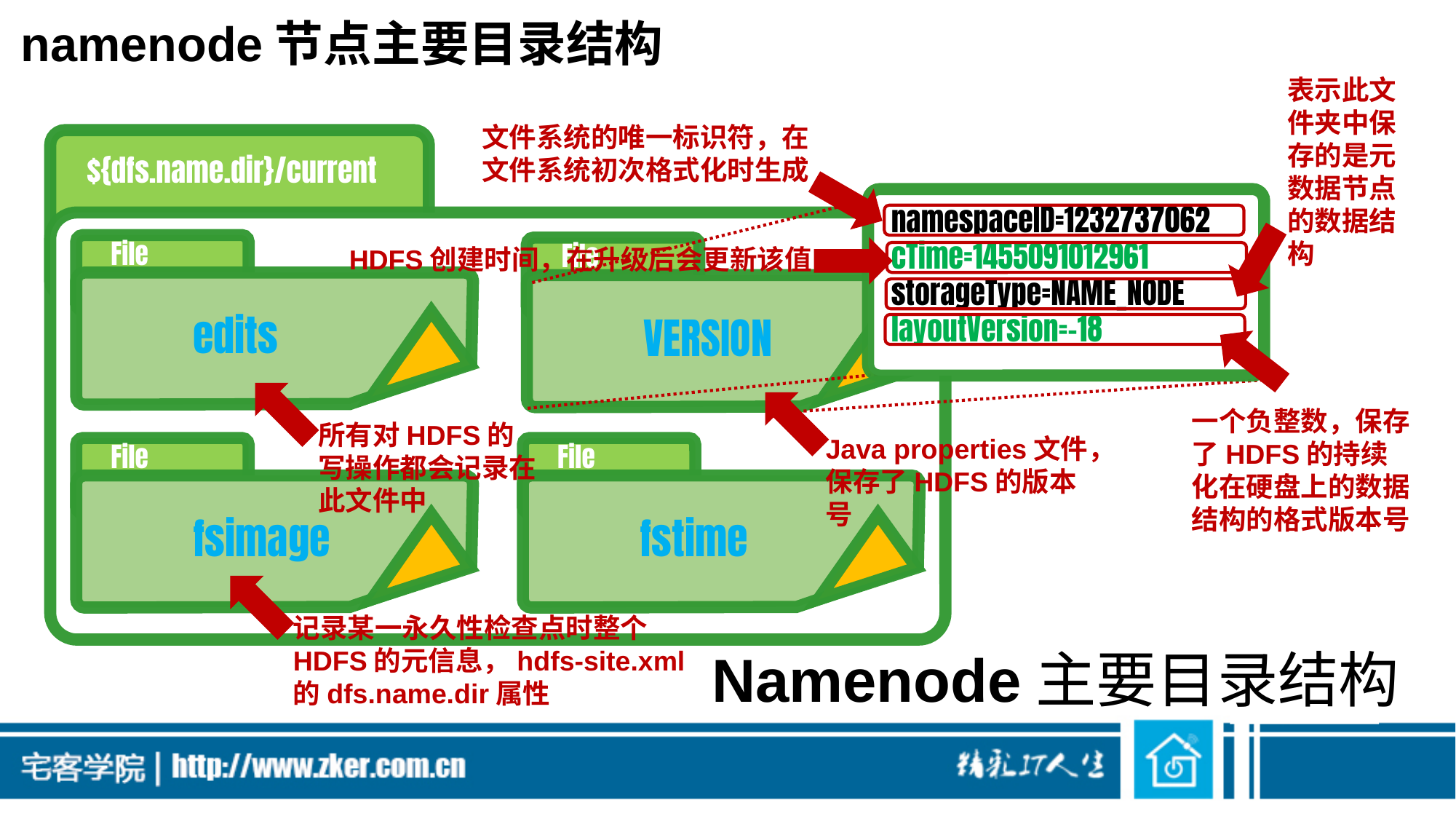

# namenode节点主要目录结构
表示此文件夹中保存的是元数据节点的数据结构
文件系统的唯一标识符，在文件系统初次格式化时生成

${dfs.name.dir}/current

namespaceID=1232737062
cTime=1455091012961
storageType=NAME_NODE
layoutVersion=-18

File

edits

File

VERSION

HDFS创建时间，在升级后会更新该值

一个负整数，保存了HDFS的持续化在硬盘上的数据结构的格式版本号
所有对HDFS的写操作都会记录在此文件中
Java properties文件，保存了HDFS的版本号

File

fsimage

File

fstime

记录某一永久性检查点时整个HDFS的元信息，hdfs-site.xml的dfs.name.dir属性

Namenode主要目录结构